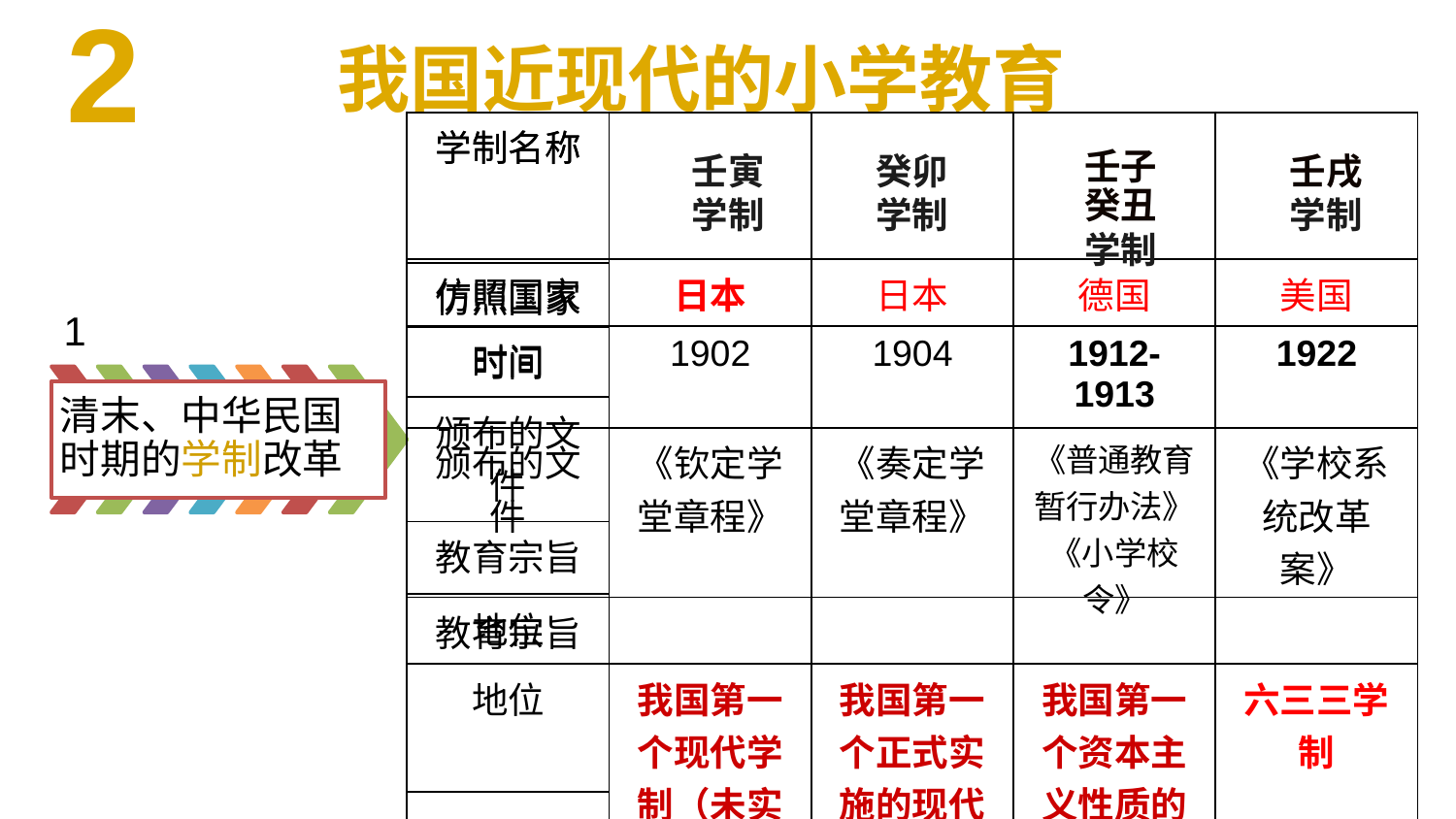

2
我国近现代的小学教育
| 学制名称 |  |  |  |  |
| --- | --- | --- | --- | --- |
| 仿照国家 | 日本 | 日本 | 德国 | 美国 |
| 时间 | 1902 | 1904 | 1912-1913 | 1922 |
| 颁布的文件 | 《钦定学堂章程》 | 《奏定学堂章程》 | 《普通教育暂行办法》《小学校令》 | 《学校系统改革案》 |
| 教育宗旨 |  |  |  |  |
| 地位 | 我国第一个现代学制（未实行） | 我国第一个正式实施的现代学制 | 我国第一个资本主义性质的现代学制 | 六三三学制 |
| 学制名称 |
| --- |
| 仿照国家 |
| 时间 |
| 颁布的文件 |
| 教育宗旨 |
| 地位 |
壬寅
学制
癸卯
学制
壬子
癸丑
学制
壬戌
学制
1

清末、中华民国时期的学制改革